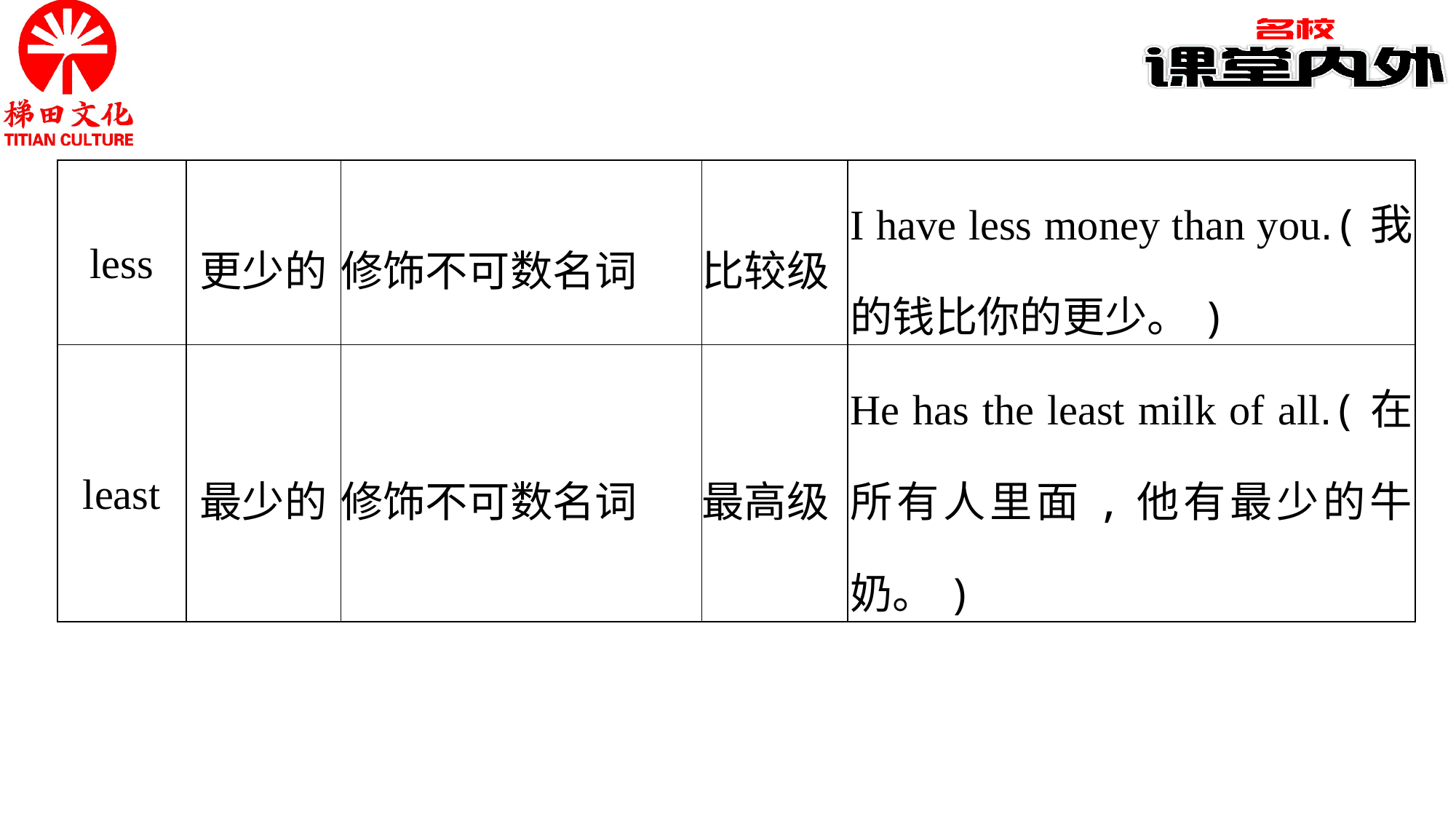

| less | 更少的 | 修饰不可数名词 | 比较级 | I have less money than you.(我的钱比你的更少。) |
| --- | --- | --- | --- | --- |
| least | 最少的 | 修饰不可数名词 | 最高级 | He has the least milk of all.(在所有人里面,他有最少的牛奶。) |